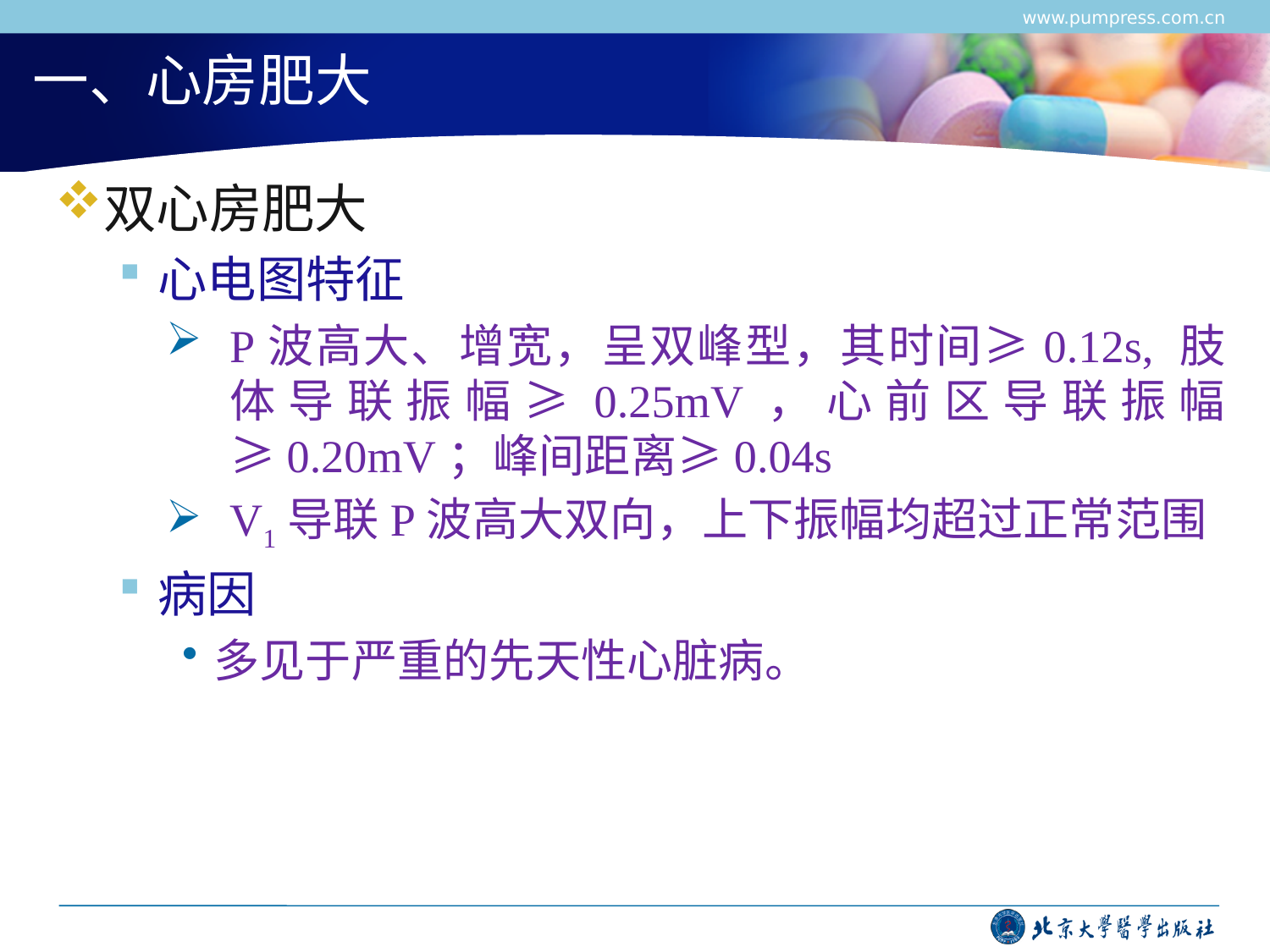

www.pumpress.com.cn
# 一、心房肥大
双心房肥大
心电图特征
P波高大、增宽，呈双峰型，其时间≥0.12s, 肢体导联振幅≥0.25mV，心前区导联振幅≥0.20mV；峰间距离≥0.04s
V1导联P波高大双向，上下振幅均超过正常范围
病因
多见于严重的先天性心脏病。